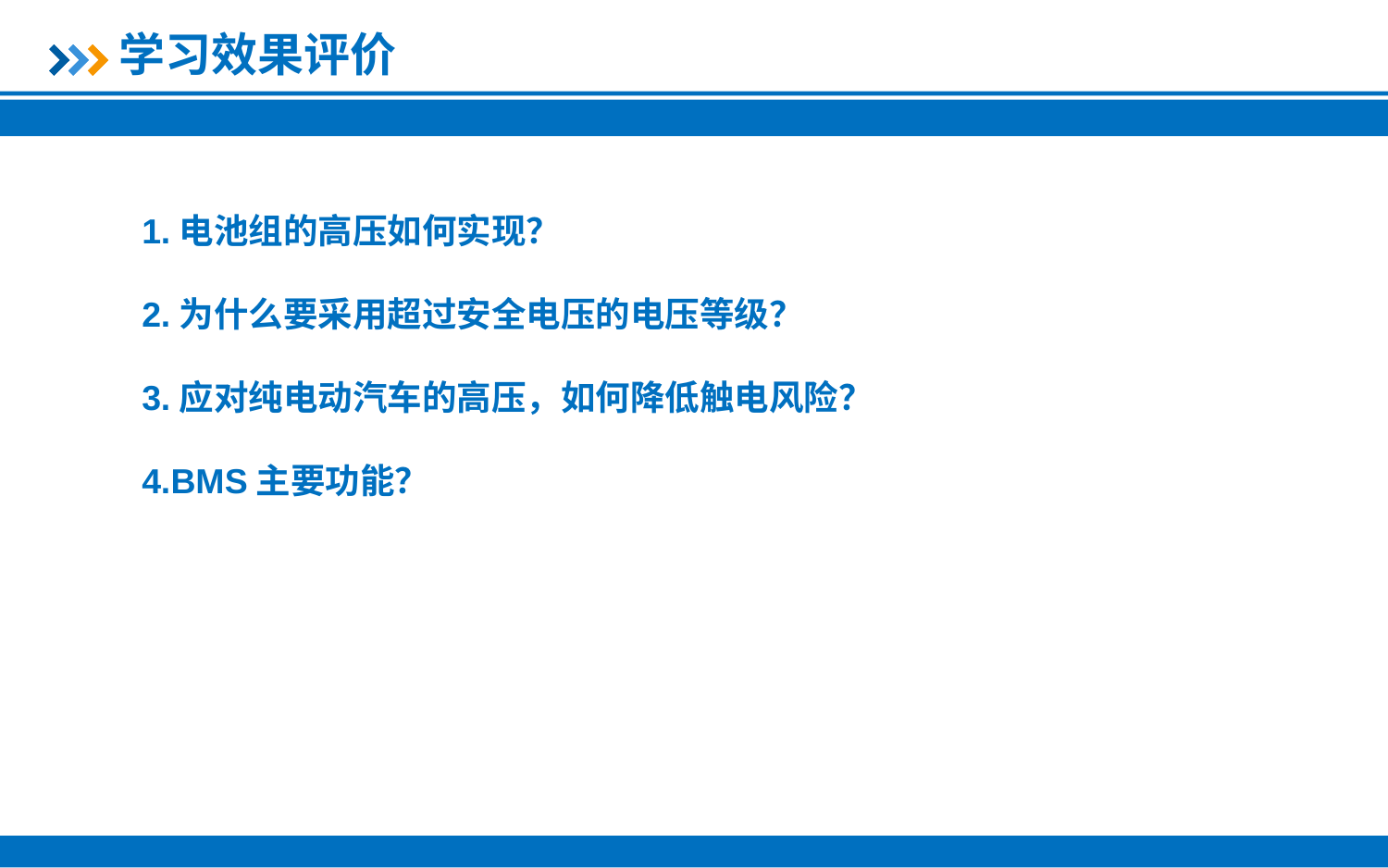

学习效果评价
1.电池组的高压如何实现？
2.为什么要采用超过安全电压的电压等级？
3.应对纯电动汽车的高压，如何降低触电风险？
4.BMS主要功能？